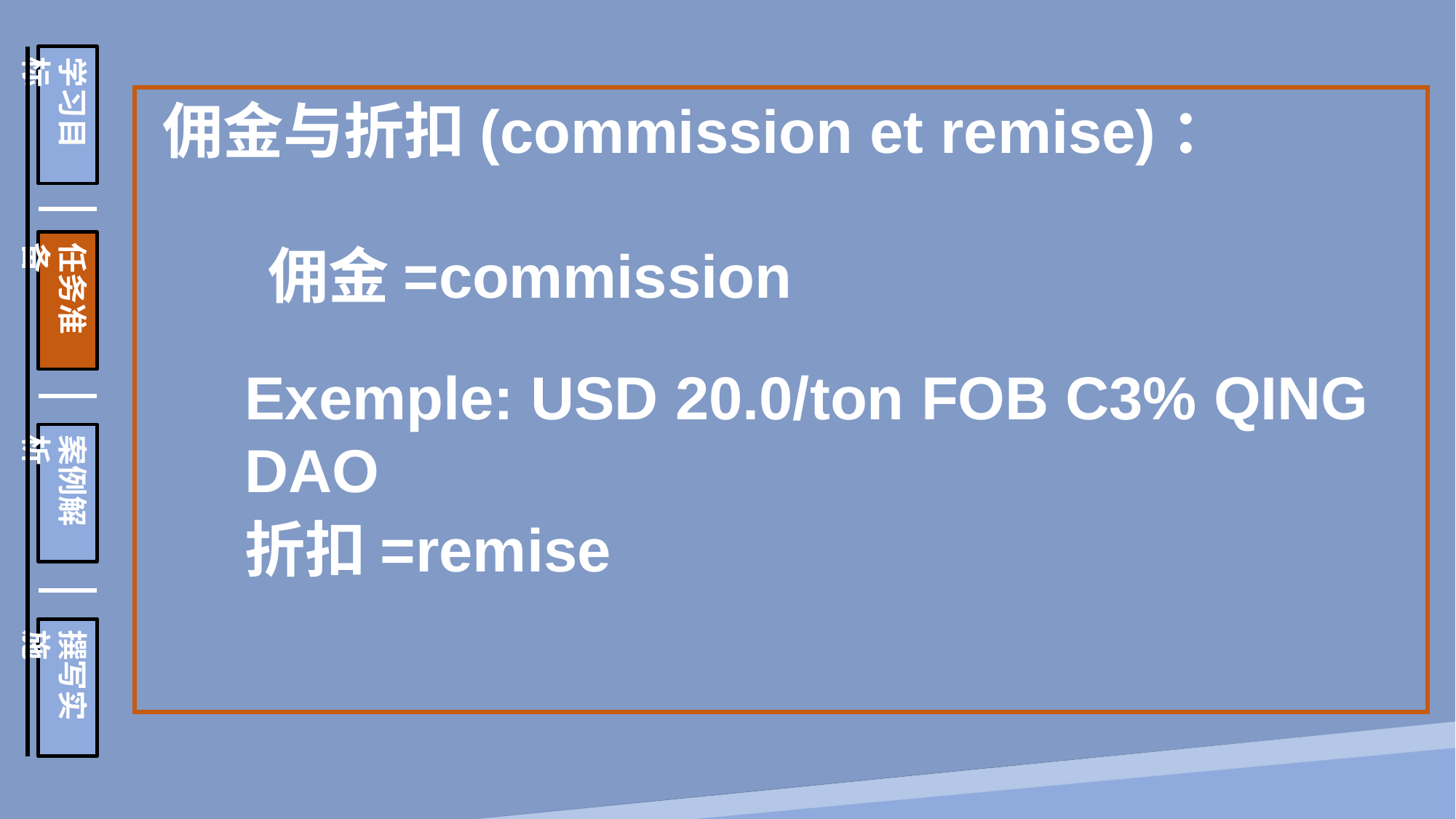

学习目标
任务准备
案例解析
撰写实施

佣金与折扣(commission et remise)：

佣金=commission
Exemple: USD 20.0/ton FOB C3% QING DAO
折扣=remise